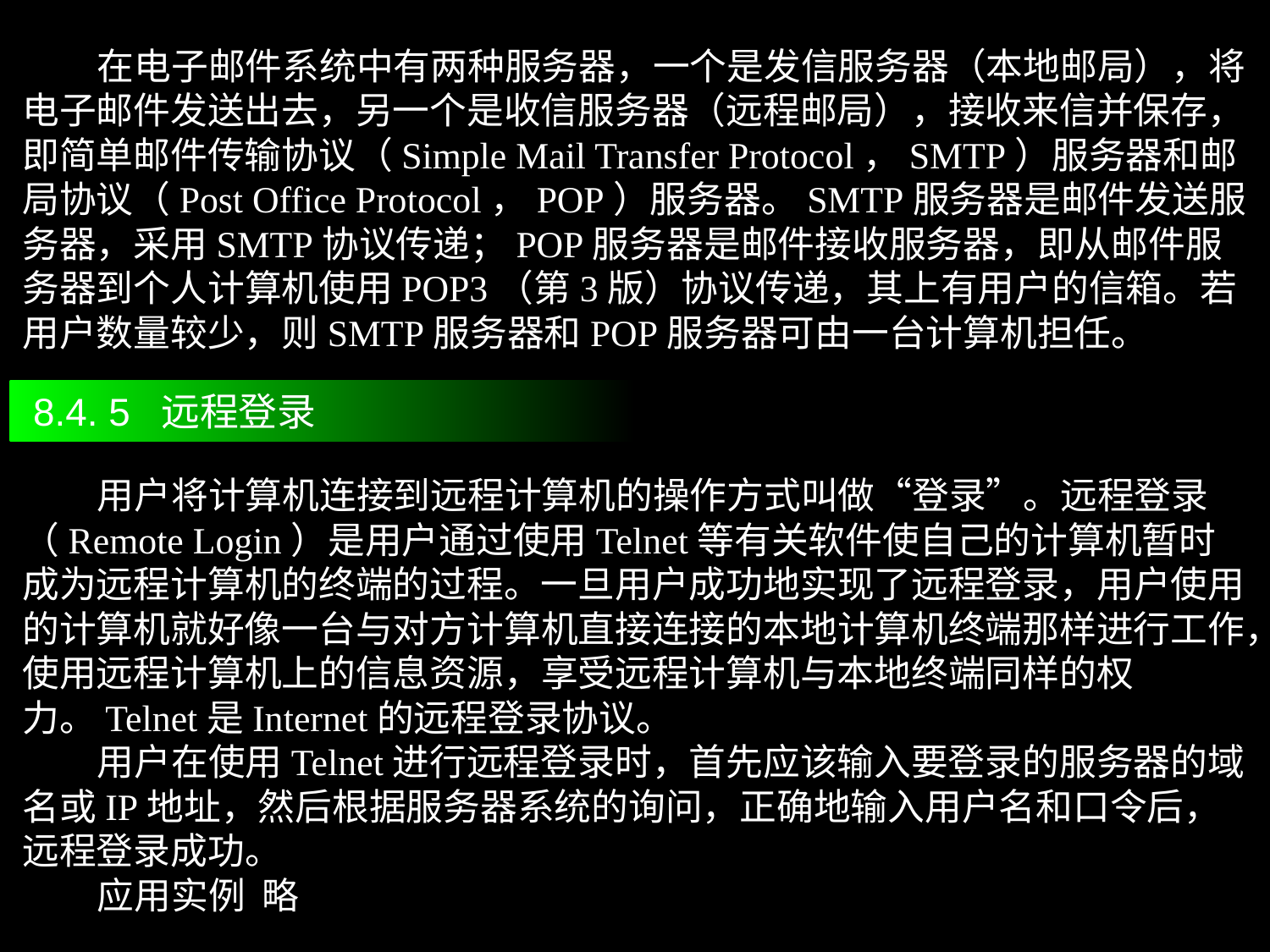

在电子邮件系统中有两种服务器，一个是发信服务器（本地邮局），将电子邮件发送出去，另一个是收信服务器（远程邮局），接收来信并保存，即简单邮件传输协议（Simple Mail Transfer Protocol，SMTP）服务器和邮局协议（Post Office Protocol，POP）服务器。SMTP服务器是邮件发送服务器，采用SMTP协议传递；POP服务器是邮件接收服务器，即从邮件服务器到个人计算机使用POP3（第3版）协议传递，其上有用户的信箱。若用户数量较少，则SMTP服务器和POP服务器可由一台计算机担任。
 8.4. 5  远程登录
        用户将计算机连接到远程计算机的操作方式叫做“登录”。远程登录（Remote Login）是用户通过使用Telnet等有关软件使自己的计算机暂时成为远程计算机的终端的过程。一旦用户成功地实现了远程登录，用户使用的计算机就好像一台与对方计算机直接连接的本地计算机终端那样进行工作，使用远程计算机上的信息资源，享受远程计算机与本地终端同样的权力。Telnet是Internet的远程登录协议。
        用户在使用Telnet进行远程登录时，首先应该输入要登录的服务器的域名或IP地址，然后根据服务器系统的询问，正确地输入用户名和口令后，远程登录成功。
        应用实例  略